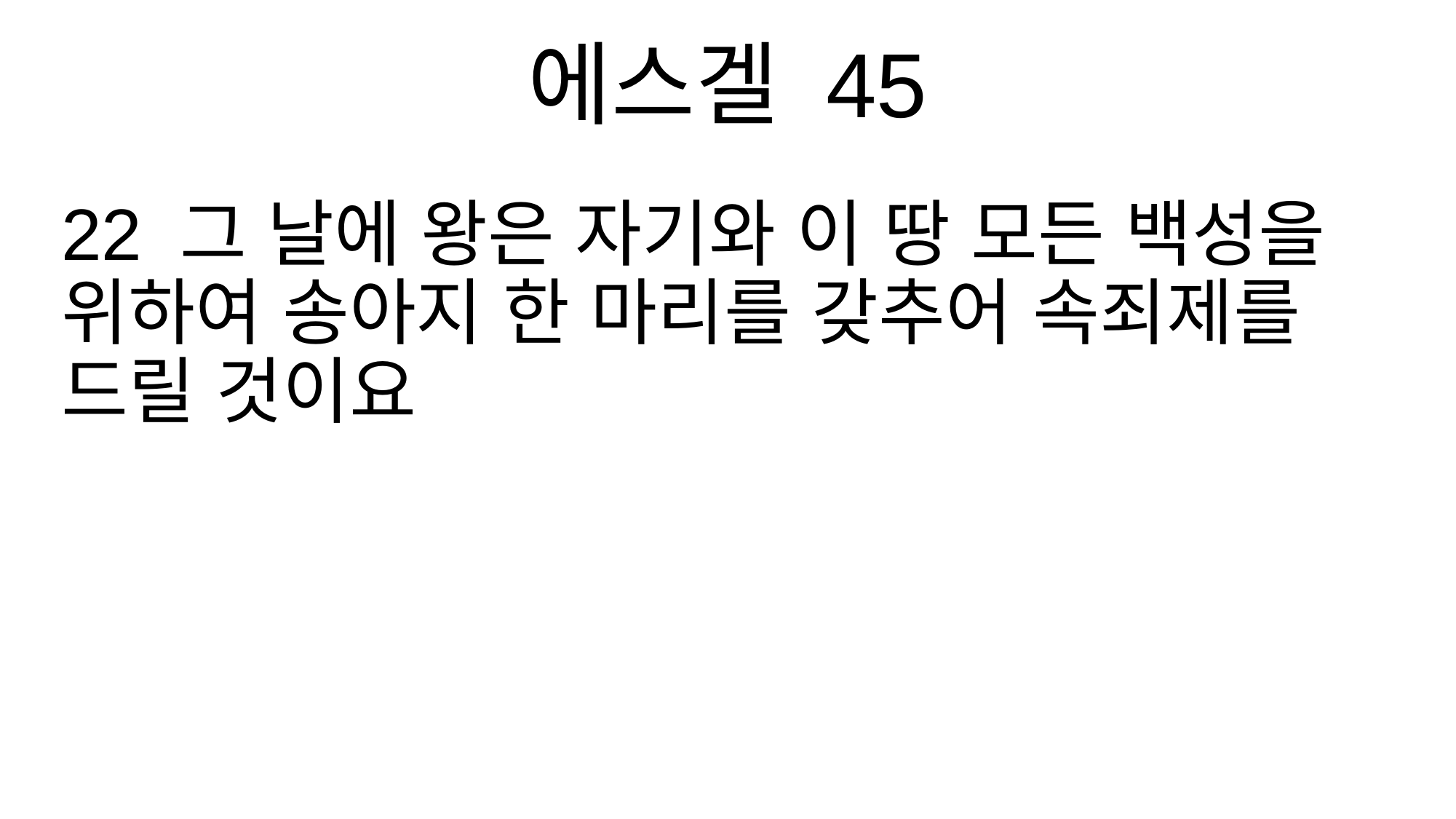

에스겔 45
22 그 날에 왕은 자기와 이 땅 모든 백성을 위하여 송아지 한 마리를 갖추어 속죄제를 드릴 것이요